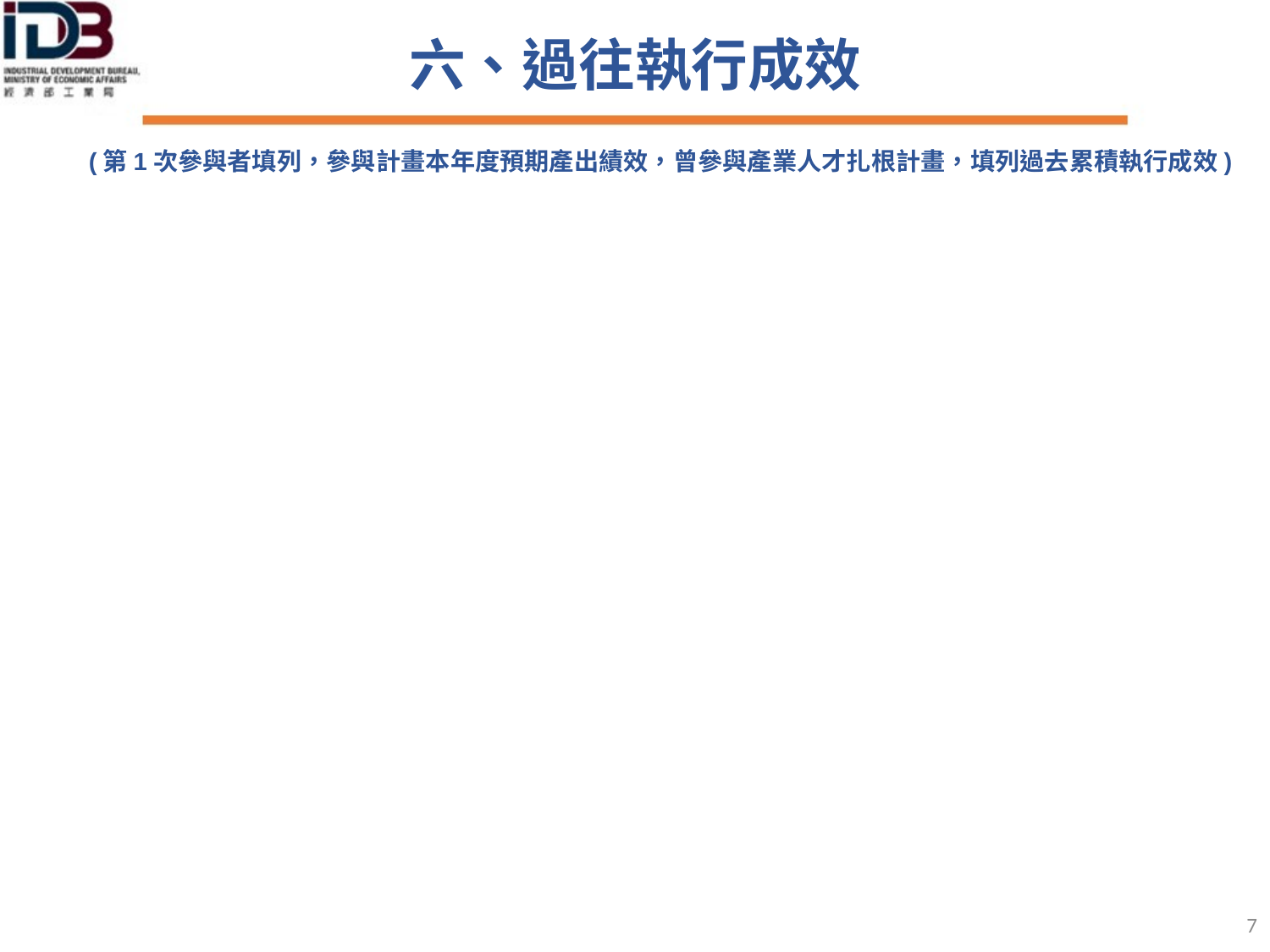

六、過往執行成效
(第1次參與者填列，參與計畫本年度預期產出績效，曾參與產業人才扎根計畫，填列過去累積執行成效)
7